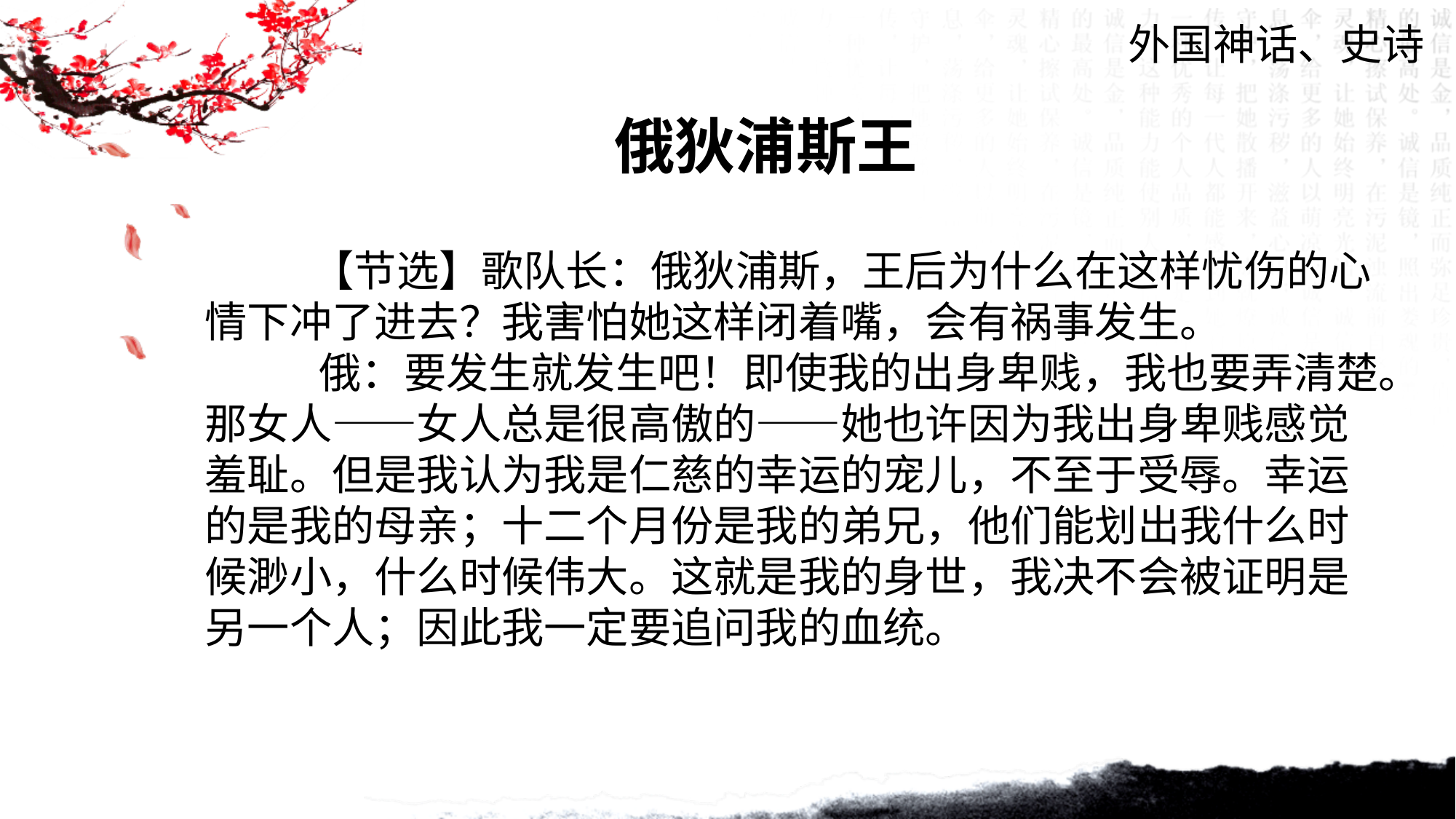

外国神话、史诗
俄狄浦斯王
            【节选】歌队长：俄狄浦斯，王后为什么在这样忧伤的心情下冲了进去？我害怕她这样闭着嘴，会有祸事发生。
           俄：要发生就发生吧！即使我的出身卑贱，我也要弄清楚。那女人——女人总是很高傲的——她也许因为我出身卑贱感觉羞耻。但是我认为我是仁慈的幸运的宠儿，不至于受辱。幸运的是我的母亲；十二个月份是我的弟兄，他们能划出我什么时候渺小，什么时候伟大。这就是我的身世，我决不会被证明是另一个人；因此我一定要追问我的血统。